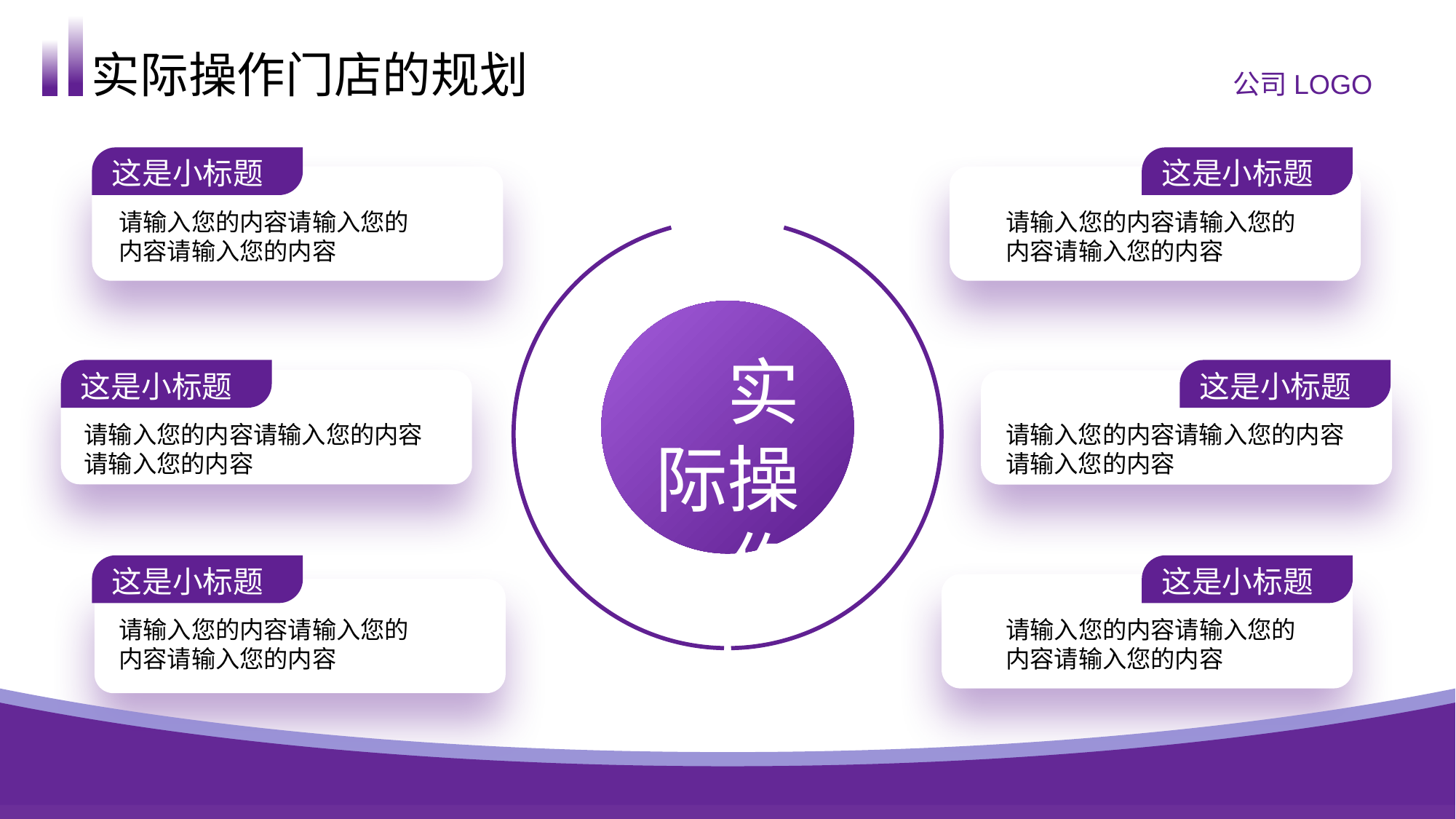

实际操作门店的规划
公司LOGO

这是小标题
这是小标题

请输入您的内容请输入您的内容请输入您的内容
请输入您的内容请输入您的内容请输入您的内容

 实际操作

这是小标题
这是小标题

请输入您的内容请输入您的内容请输入您的内容
请输入您的内容请输入您的内容请输入您的内容

这是小标题
这是小标题

请输入您的内容请输入您的内容请输入您的内容
请输入您的内容请输入您的内容请输入您的内容